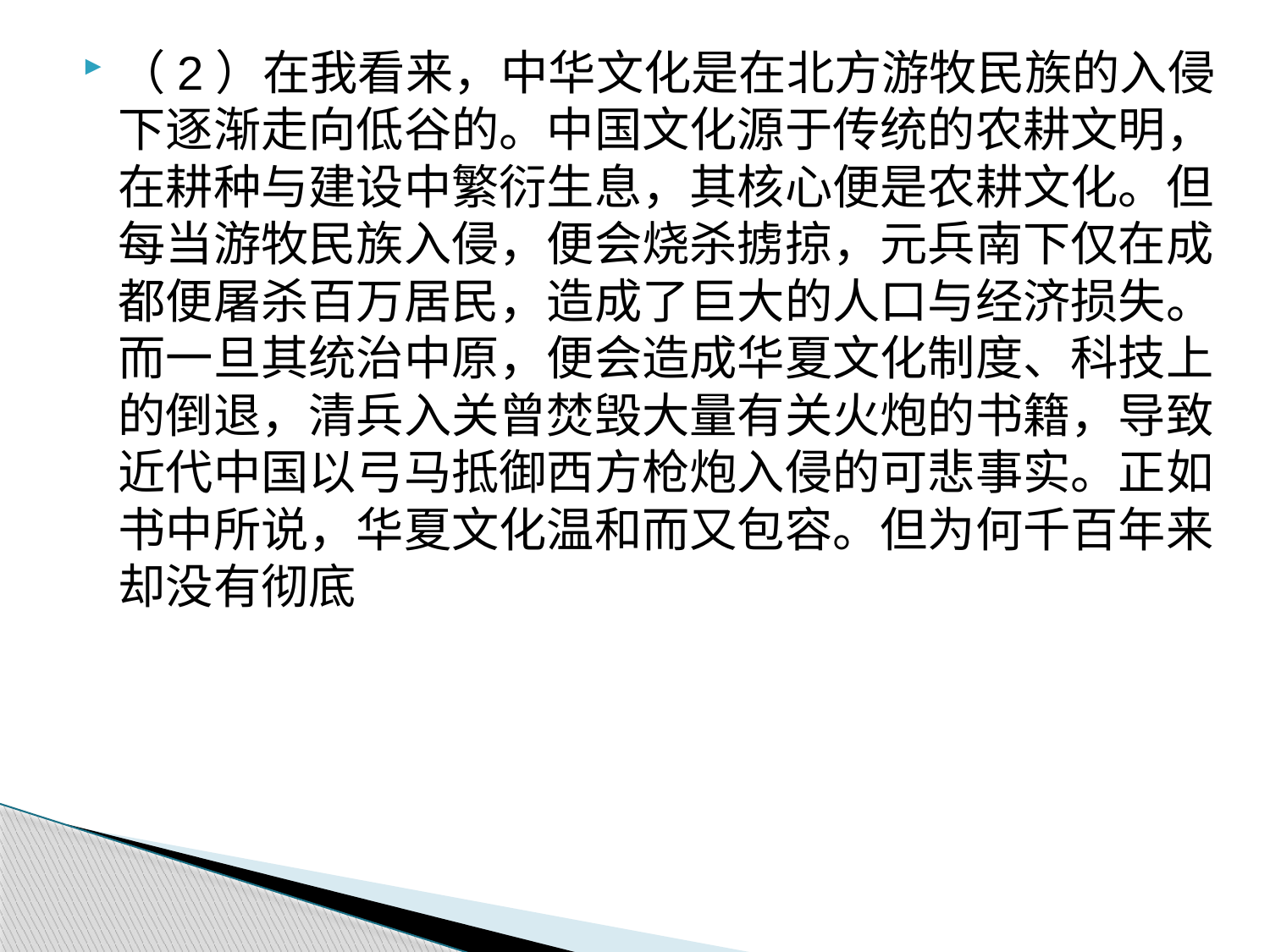

（2）在我看来，中华文化是在北方游牧民族的入侵下逐渐走向低谷的。中国文化源于传统的农耕文明，在耕种与建设中繁衍生息，其核心便是农耕文化。但每当游牧民族入侵，便会烧杀掳掠，元兵南下仅在成都便屠杀百万居民，造成了巨大的人口与经济损失。而一旦其统治中原，便会造成华夏文化制度、科技上的倒退，清兵入关曾焚毁大量有关火炮的书籍，导致近代中国以弓马抵御西方枪炮入侵的可悲事实。正如书中所说，华夏文化温和而又包容。但为何千百年来却没有彻底